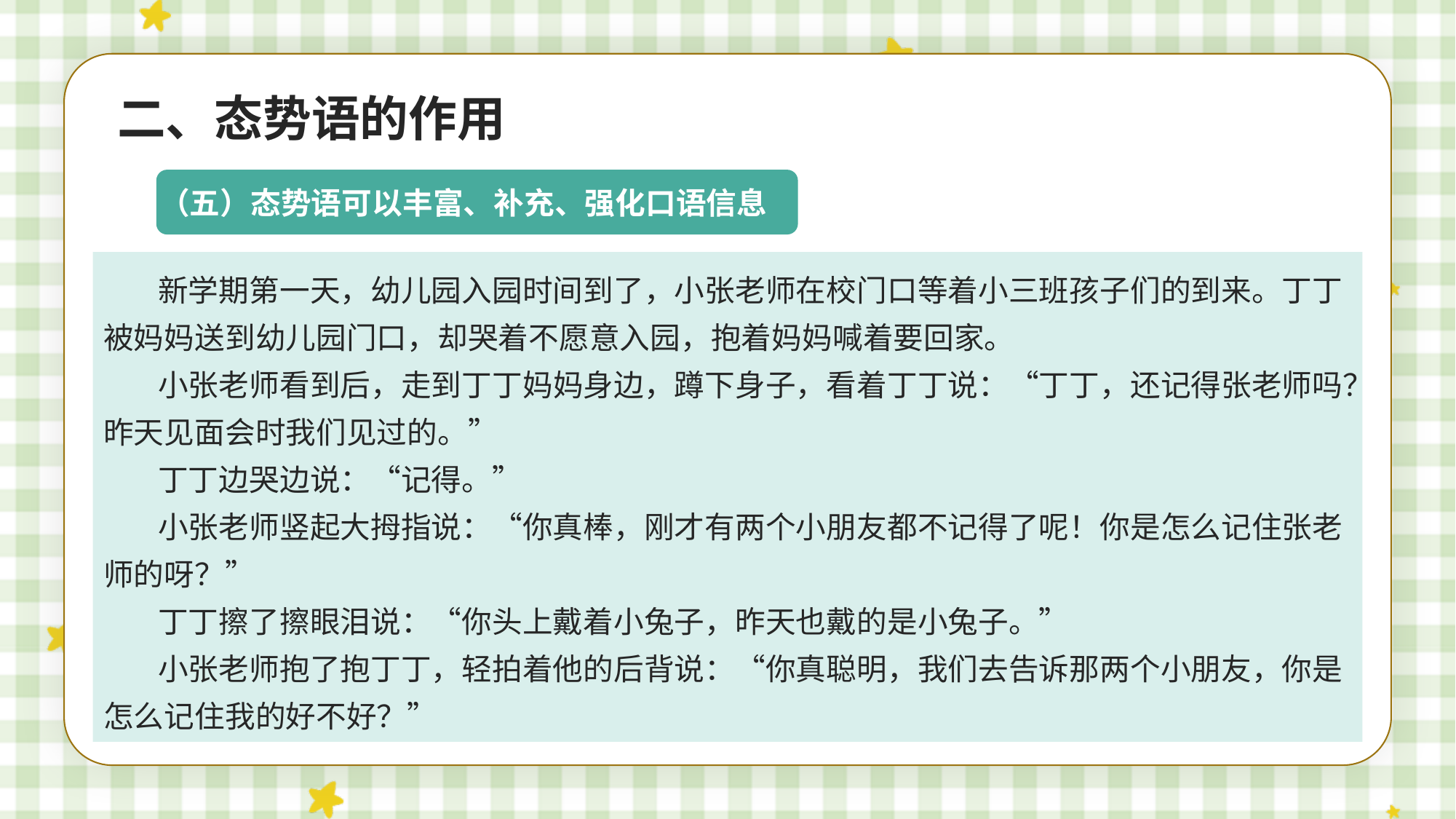

二、态势语的作用
（五）态势语可以丰富、补充、强化口语信息
新学期第一天，幼儿园入园时间到了，小张老师在校门口等着小三班孩子们的到来。丁丁被妈妈送到幼儿园门口，却哭着不愿意入园，抱着妈妈喊着要回家。
小张老师看到后，走到丁丁妈妈身边，蹲下身子，看着丁丁说：“丁丁，还记得张老师吗？昨天见面会时我们见过的。”
丁丁边哭边说：“记得。”
小张老师竖起大拇指说：“你真棒，刚才有两个小朋友都不记得了呢！你是怎么记住张老师的呀？”
丁丁擦了擦眼泪说：“你头上戴着小兔子，昨天也戴的是小兔子。”
小张老师抱了抱丁丁，轻拍着他的后背说：“你真聪明，我们去告诉那两个小朋友，你是怎么记住我的好不好？”